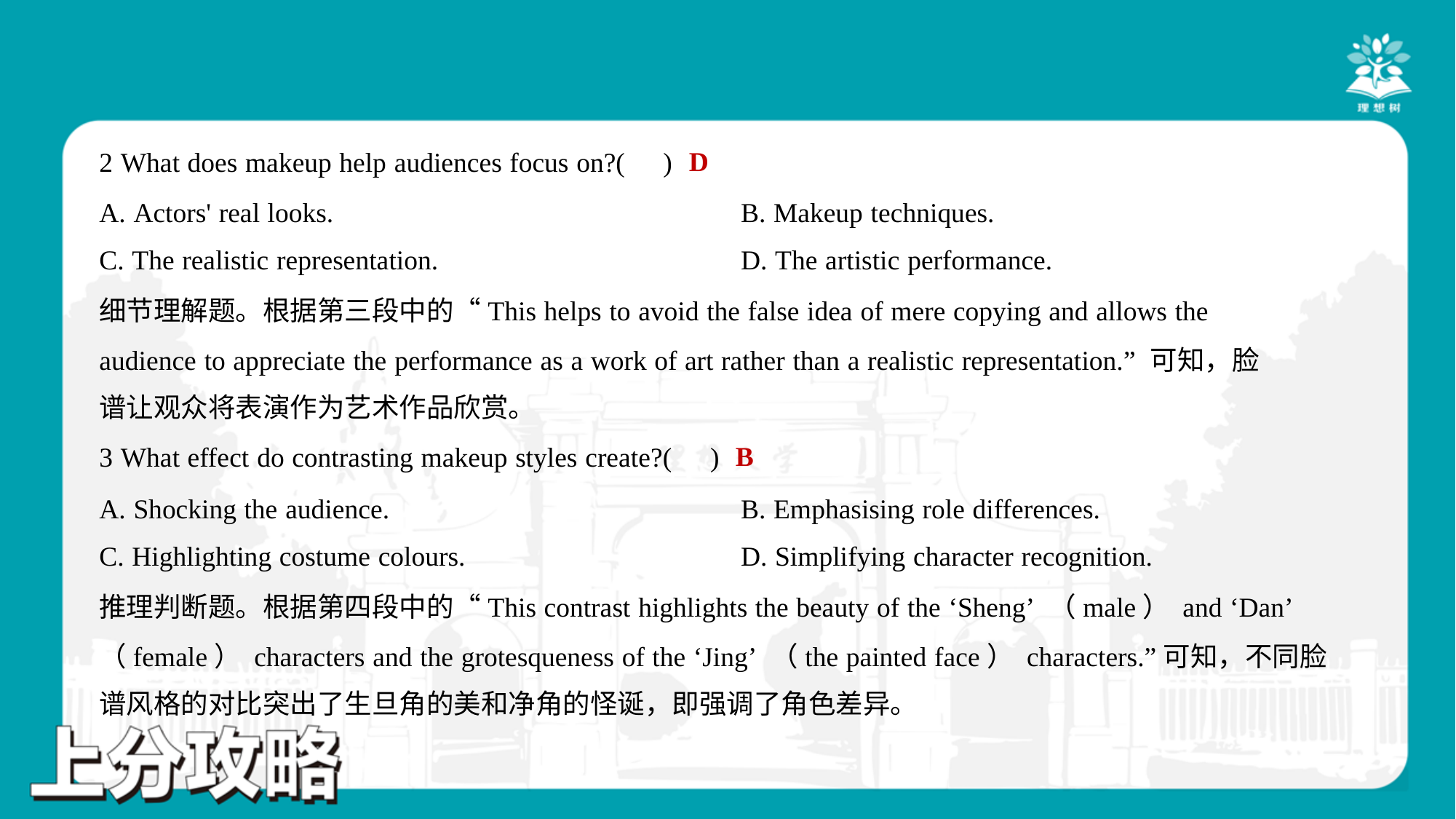

D
2 What does makeup help audiences focus on?(     )
A. Actors' real looks.	B. Makeup techniques.
C. The realistic representation.	D. The artistic performance.
细节理解题。根据第三段中的“This helps to avoid the false idea of mere copying and allows the
audience to appreciate the performance as a work of art rather than a realistic representation.” 可知，脸
谱让观众将表演作为艺术作品欣赏。
B
3 What effect do contrasting makeup styles create?(     )
A. Shocking the audience.	B. Emphasising role differences.
C. Highlighting costume colours.	D. Simplifying character recognition.
推理判断题。根据第四段中的“This contrast highlights the beauty of the ‘Sheng’ （male） and ‘Dan’
（female） characters and the grotesqueness of the ‘Jing’ （the painted face） characters.”可知，不同脸
谱风格的对比突出了生旦角的美和净角的怪诞，即强调了角色差异。